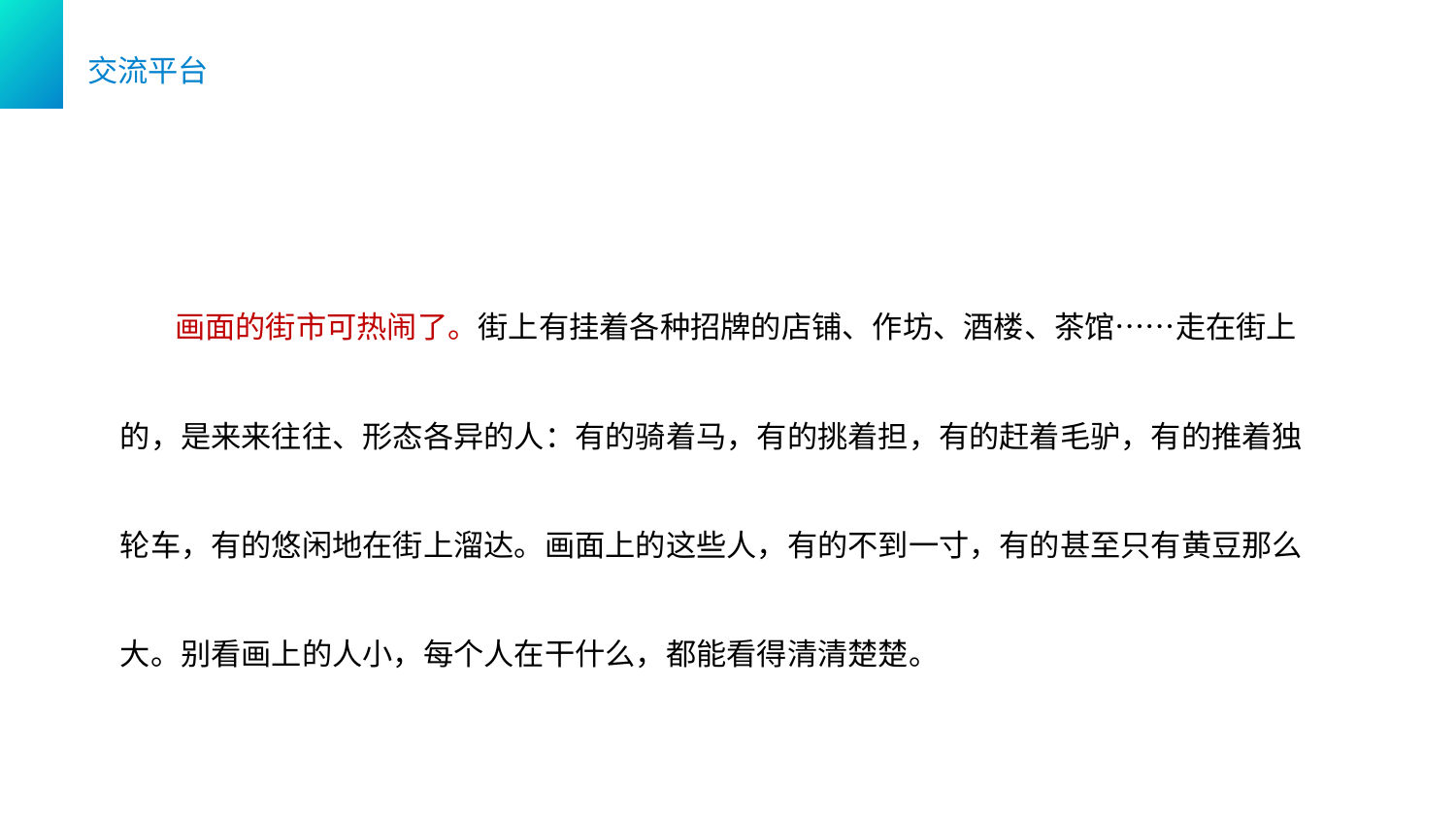

交流平台
       画面的街市可热闹了。街上有挂着各种招牌的店铺、作坊、酒楼、茶馆……走在街上的，是来来往往、形态各异的人：有的骑着马，有的挑着担，有的赶着毛驴，有的推着独轮车，有的悠闲地在街上溜达。画面上的这些人，有的不到一寸，有的甚至只有黄豆那么大。别看画上的人小，每个人在干什么，都能看得清清楚楚。